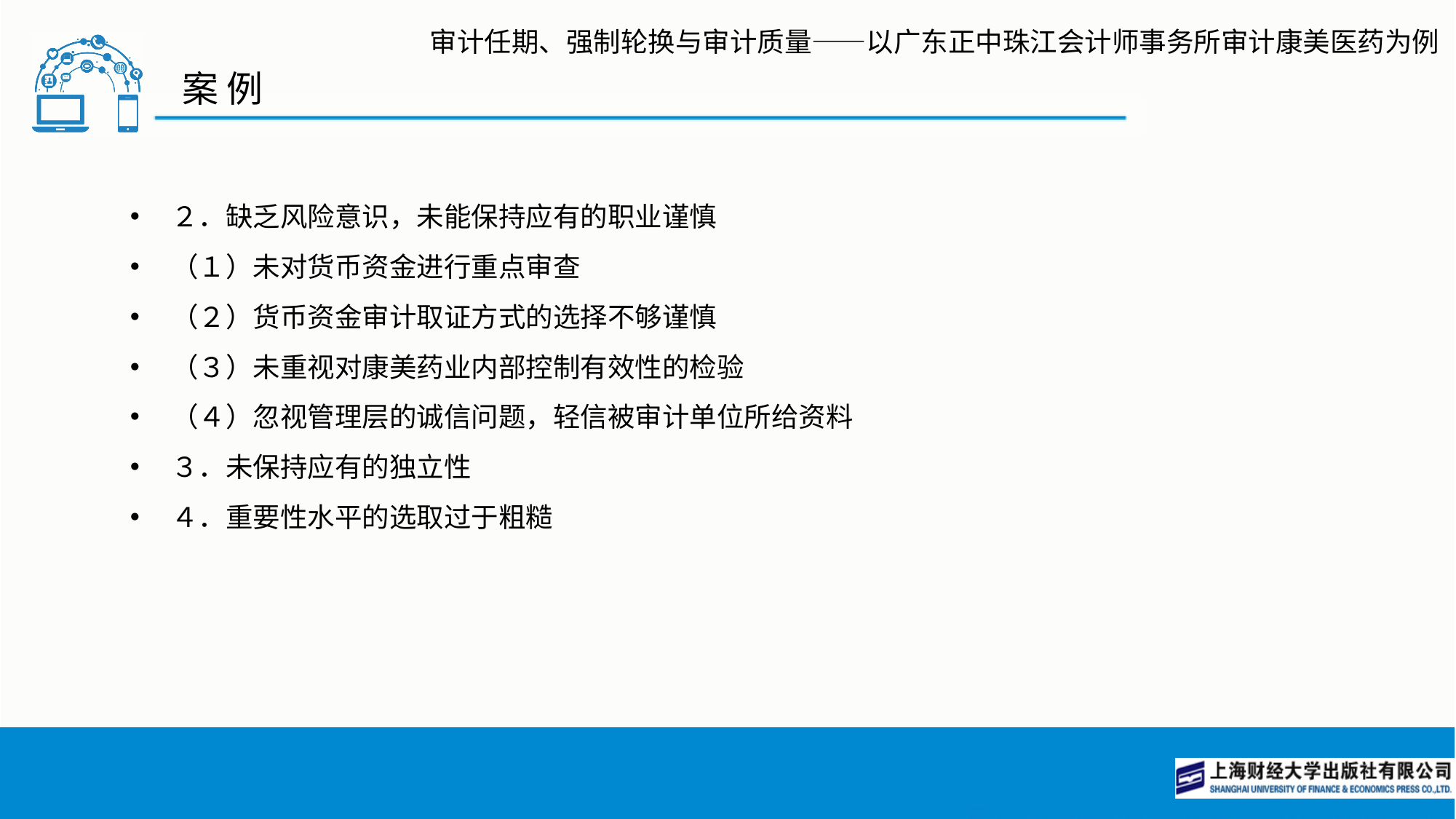

审计任期、强制轮换与审计质量——以广东正中珠江会计师事务所审计康美医药为例
# 案 例
２．缺乏风险意识，未能保持应有的职业谨慎
（１）未对货币资金进行重点审查
（２）货币资金审计取证方式的选择不够谨慎
（３）未重视对康美药业内部控制有效性的检验
（４）忽视管理层的诚信问题，轻信被审计单位所给资料
３．未保持应有的独立性
４．重要性水平的选取过于粗糙